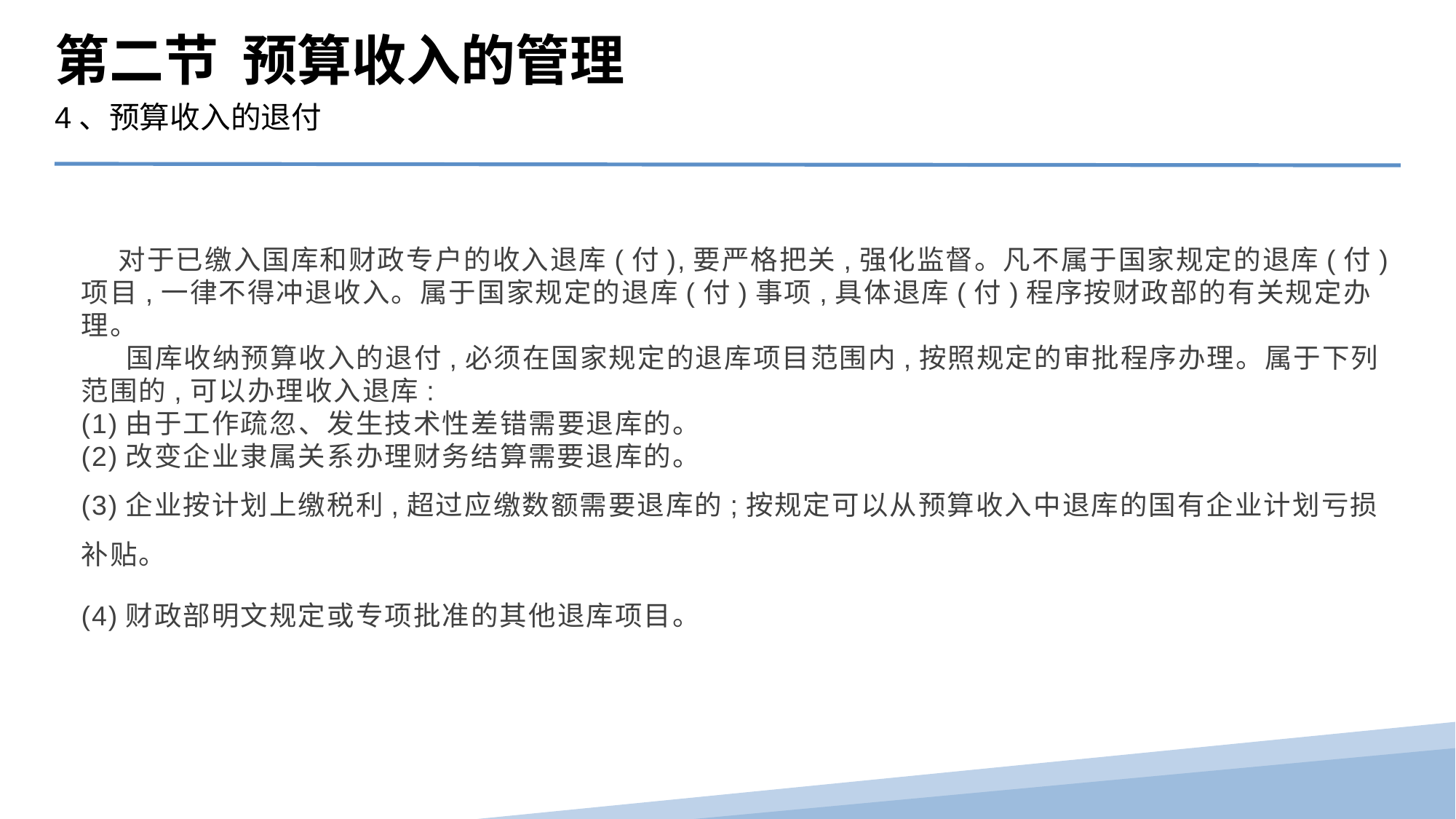

第二节  预算收入的管理
4、预算收入的退付
    对于已缴入国库和财政专户的收入退库(付),要严格把关,强化监督。凡不属于国家规定的退库(付)项目,一律不得冲退收入。属于国家规定的退库(付)事项,具体退库(付)程序按财政部的有关规定办理。
     国库收纳预算收入的退付,必须在国家规定的退库项目范围内,按照规定的审批程序办理。属于下列范围的,可以办理收入退库:
(1)由于工作疏忽、发生技术性差错需要退库的。
(2)改变企业隶属关系办理财务结算需要退库的。
(3)企业按计划上缴税利,超过应缴数额需要退库的;按规定可以从预算收入中退库的国有企业计划亏损补贴。
(4)财政部明文规定或专项批准的其他退库项目。